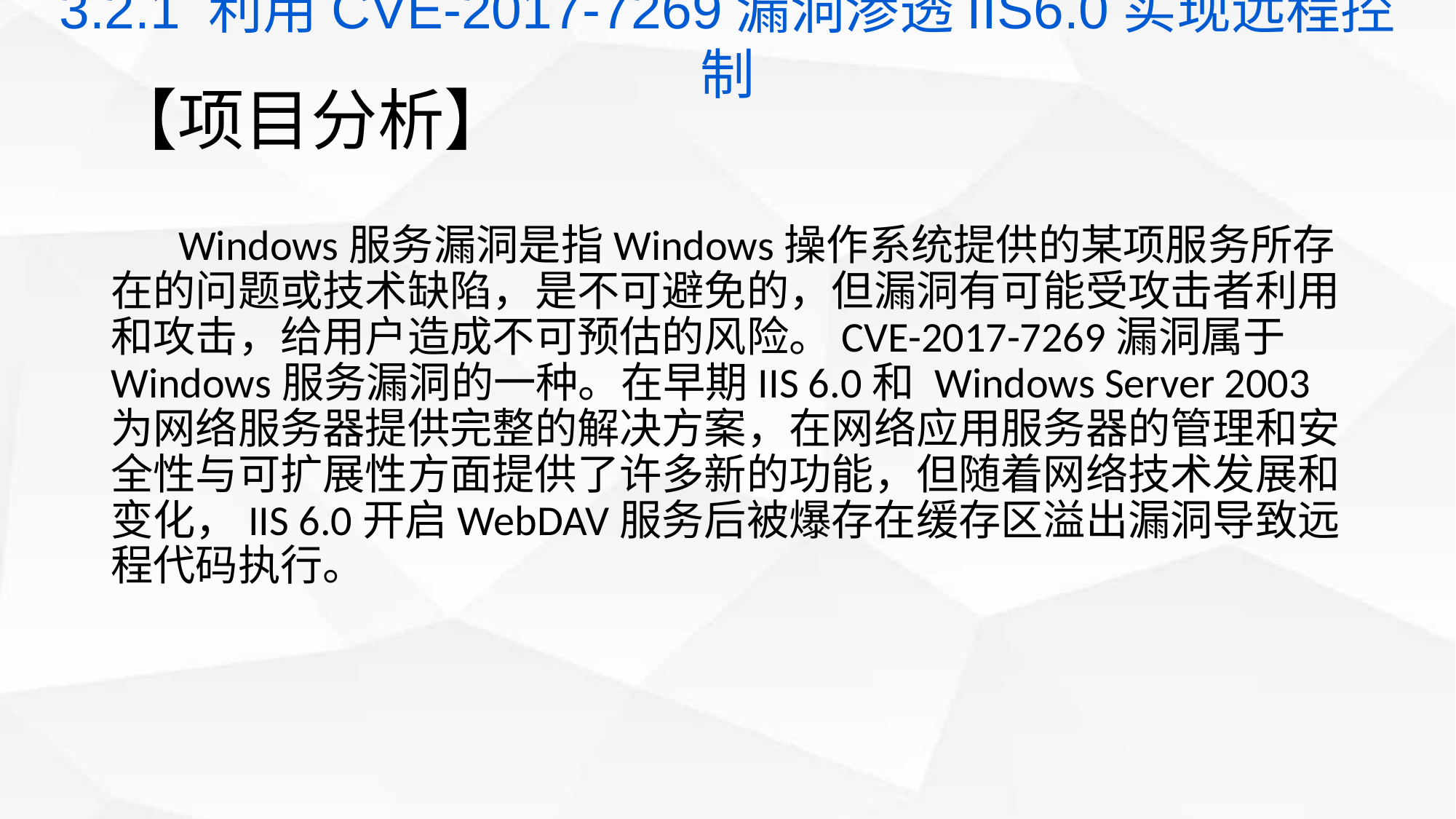

3.2.1 利用CVE-2017-7269漏洞渗透IIS6.0实现远程控制
# 【项目分析】
       Windows服务漏洞是指Windows操作系统提供的某项服务所存在的问题或技术缺陷，是不可避免的，但漏洞有可能受攻击者利用和攻击，给用户造成不可预估的风险。CVE-2017-7269漏洞属于Windows服务漏洞的一种。在早期IIS 6.0和 Windows Server 2003为网络服务器提供完整的解决方案，在网络应用服务器的管理和安全性与可扩展性方面提供了许多新的功能，但随着网络技术发展和变化，IIS 6.0开启WebDAV服务后被爆存在缓存区溢出漏洞导致远程代码执行。